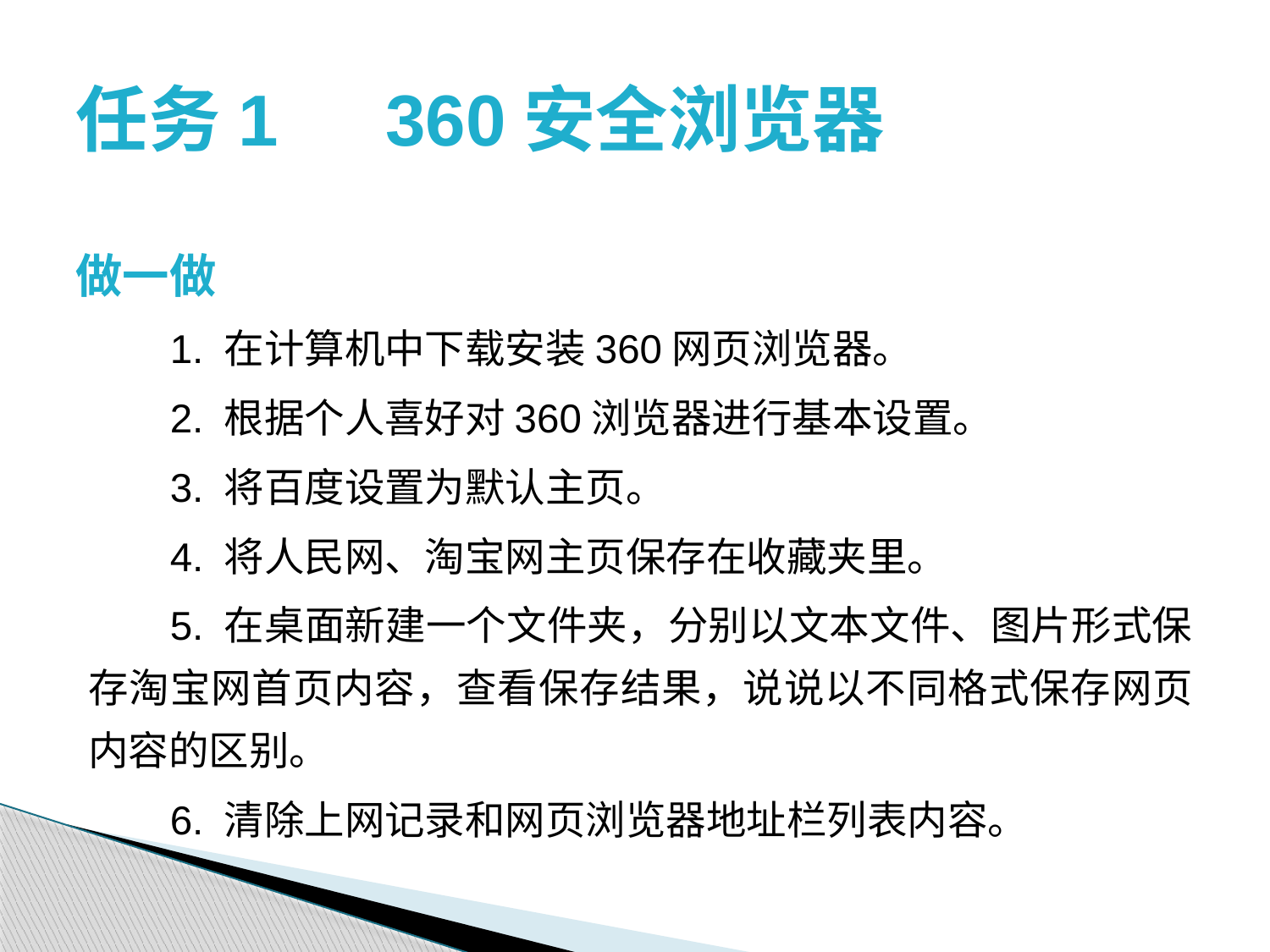

# 任务1　360安全浏览器
做一做
1. 在计算机中下载安装360网页浏览器。
2. 根据个人喜好对360浏览器进行基本设置。
3. 将百度设置为默认主页。
4. 将人民网、淘宝网主页保存在收藏夹里。
5. 在桌面新建一个文件夹，分别以文本文件、图片形式保存淘宝网首页内容，查看保存结果，说说以不同格式保存网页内容的区别。
6. 清除上网记录和网页浏览器地址栏列表内容。